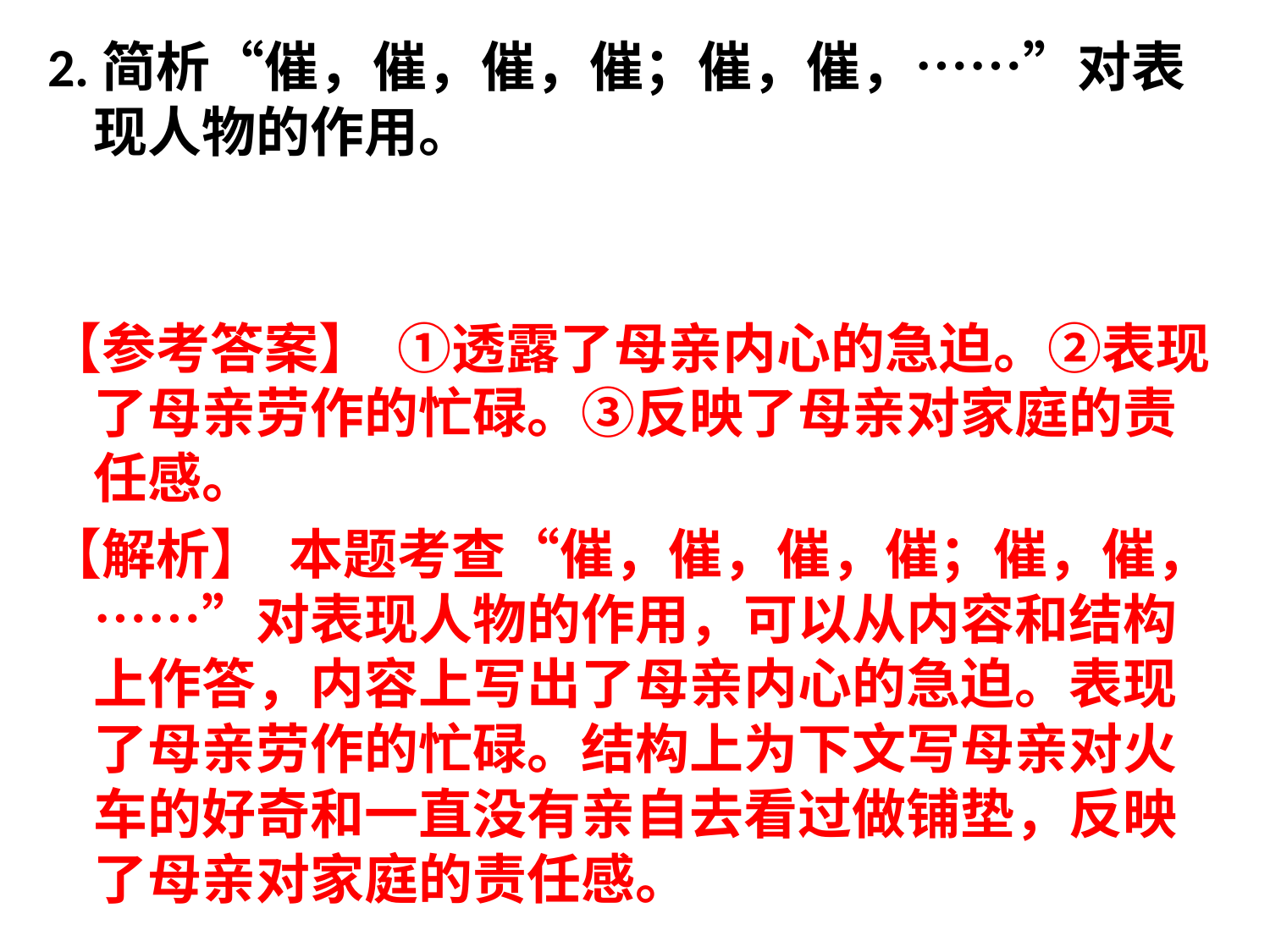

2.简析“催，催，催，催；催，催，……”对表现人物的作用。

【参考答案】  ①透露了母亲内心的急迫。②表现了母亲劳作的忙碌。③反映了母亲对家庭的责任感。
【解析】  本题考查“催，催，催，催；催，催，……”对表现人物的作用，可以从内容和结构上作答，内容上写出了母亲内心的急迫。表现了母亲劳作的忙碌。结构上为下文写母亲对火车的好奇和一直没有亲自去看过做铺垫，反映了母亲对家庭的责任感。

#